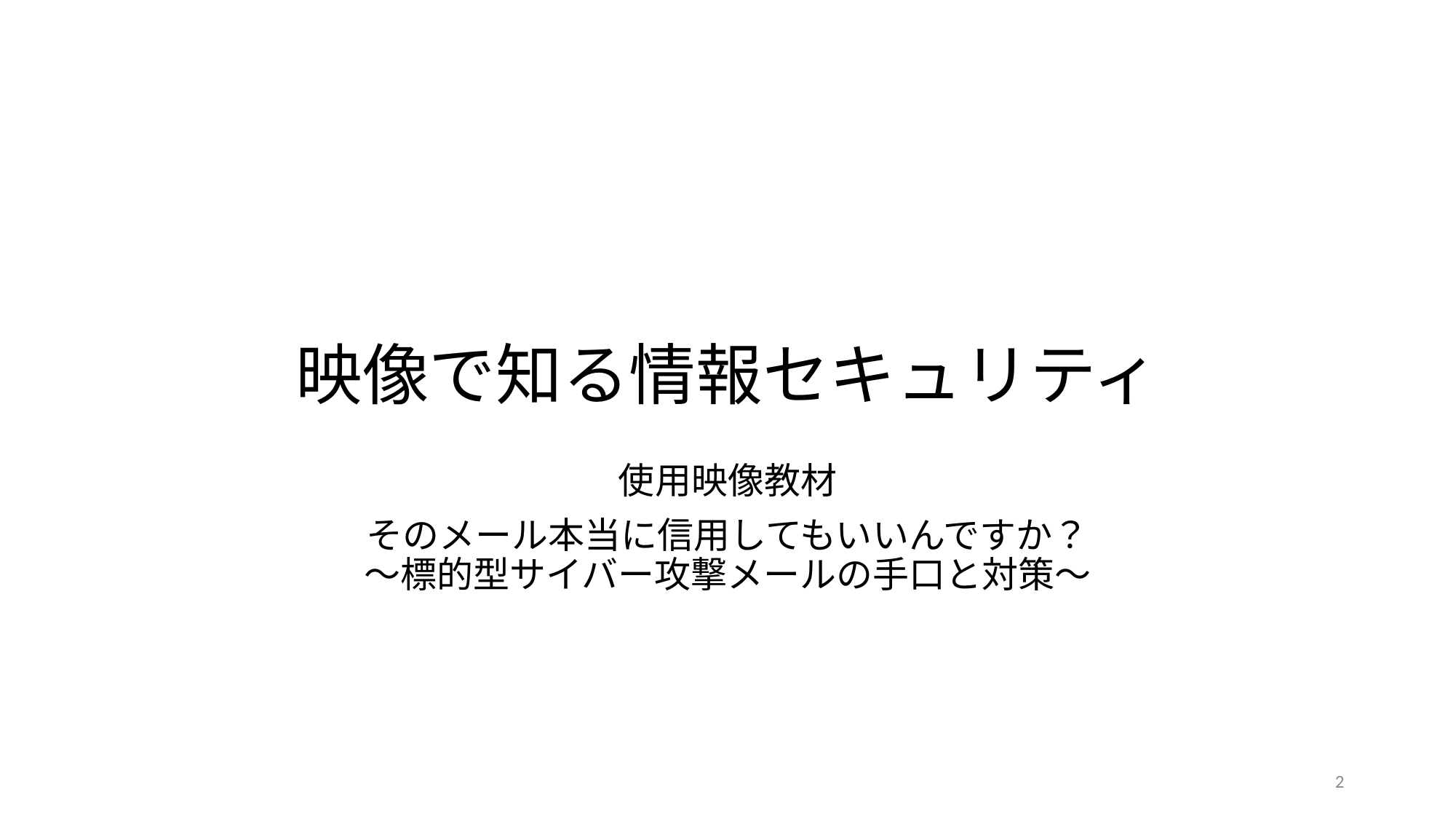

# 映像で知る情報セキュリティ
使用映像教材
そのメール本当に信用してもいいんですか？
～標的型サイバー攻撃メールの手口と対策～
2